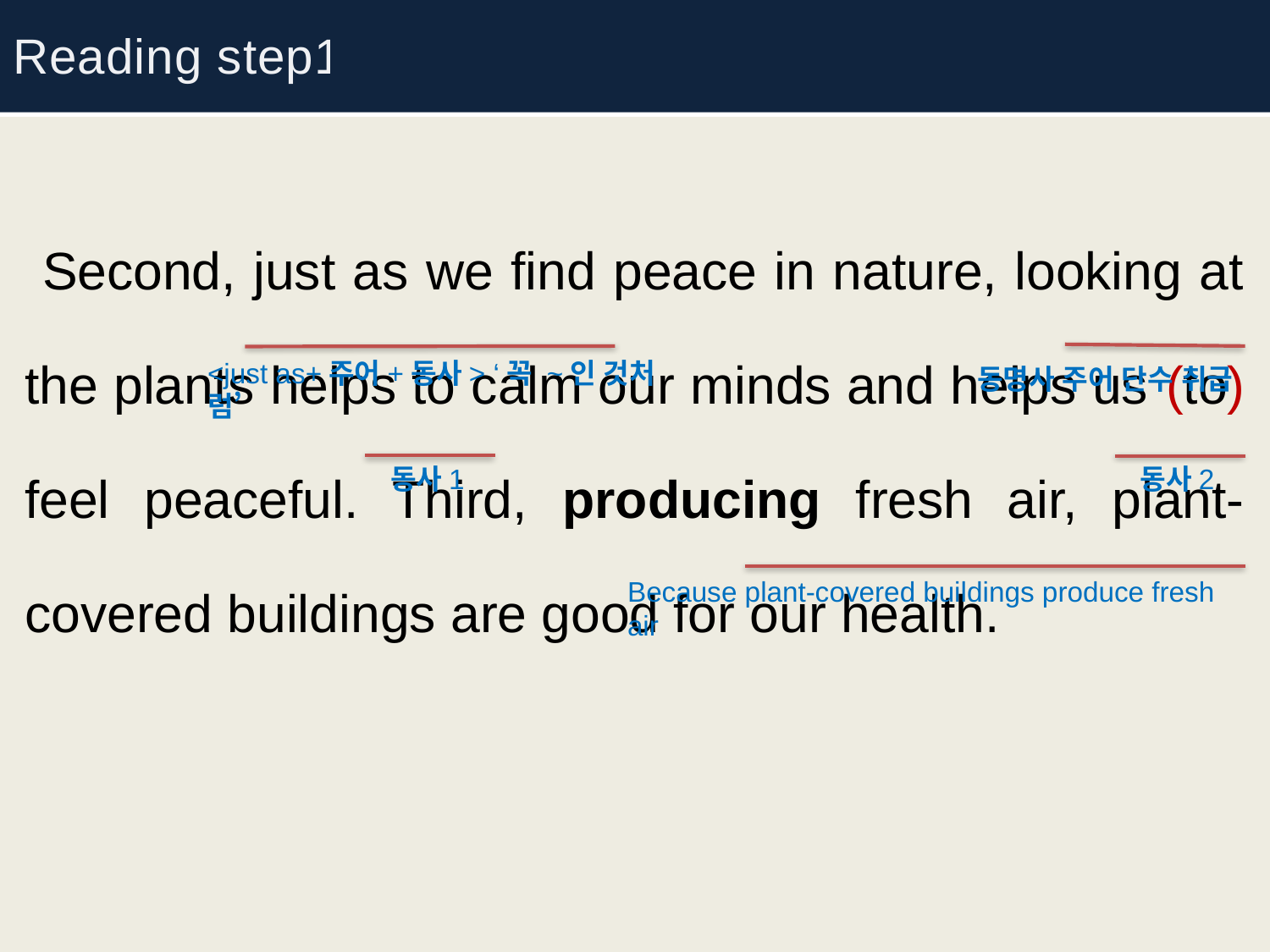

Reading step1

 Second, just as we find peace in nature, looking at the plants helps to calm our minds and helps us (to) feel peaceful. Third, producing fresh air, plant-covered buildings are good for our health.
<just as+주어+동사> ‘꼭 ~인 것처럼’
동명사 주어 단수 취급
동사1
동사2
Because plant-covered buildings produce fresh air